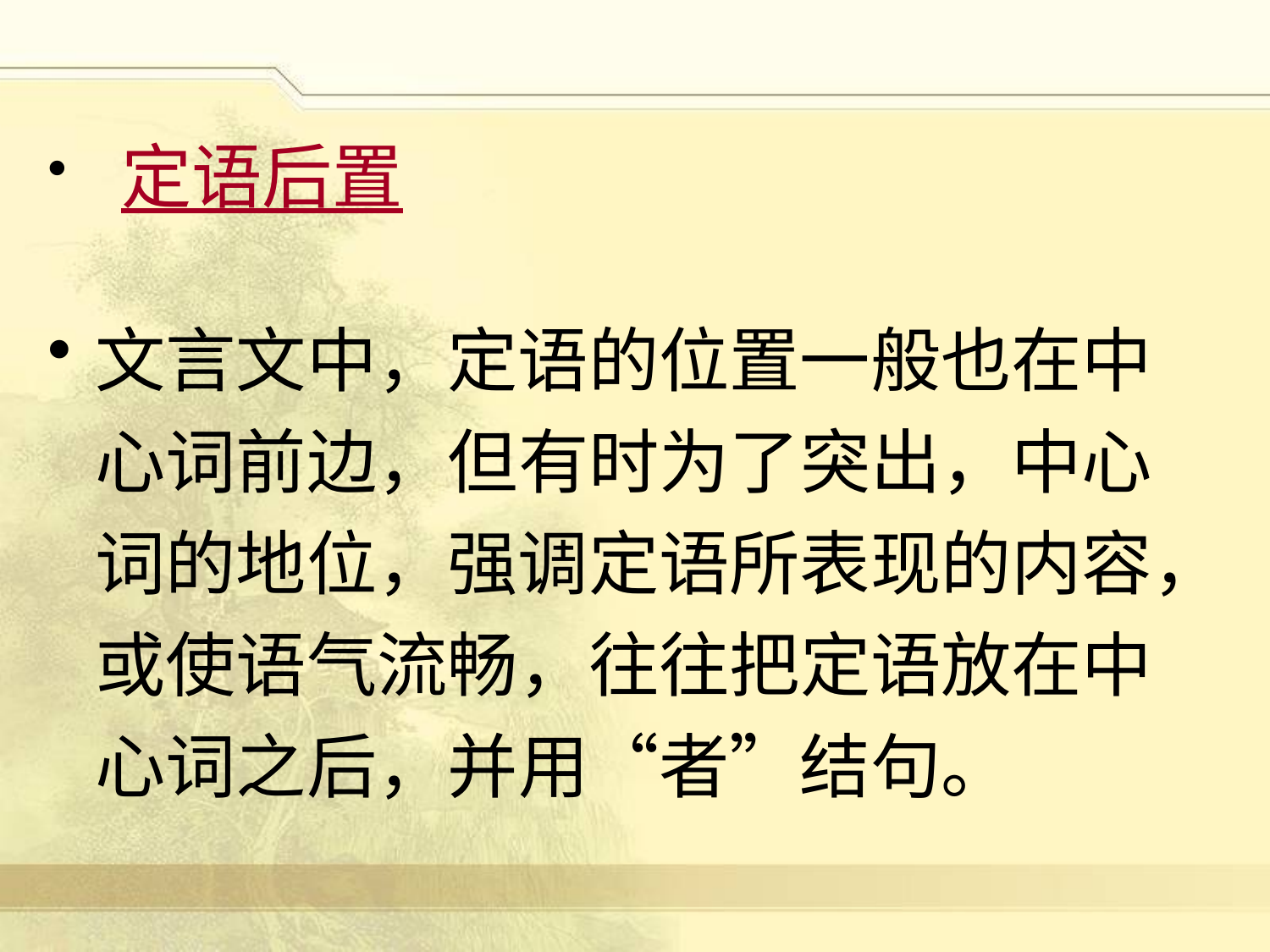

定语后置
文言文中，定语的位置一般也在中心词前边，但有时为了突出，中心词的地位，强调定语所表现的内容，或使语气流畅，往往把定语放在中心词之后，并用“者”结句。